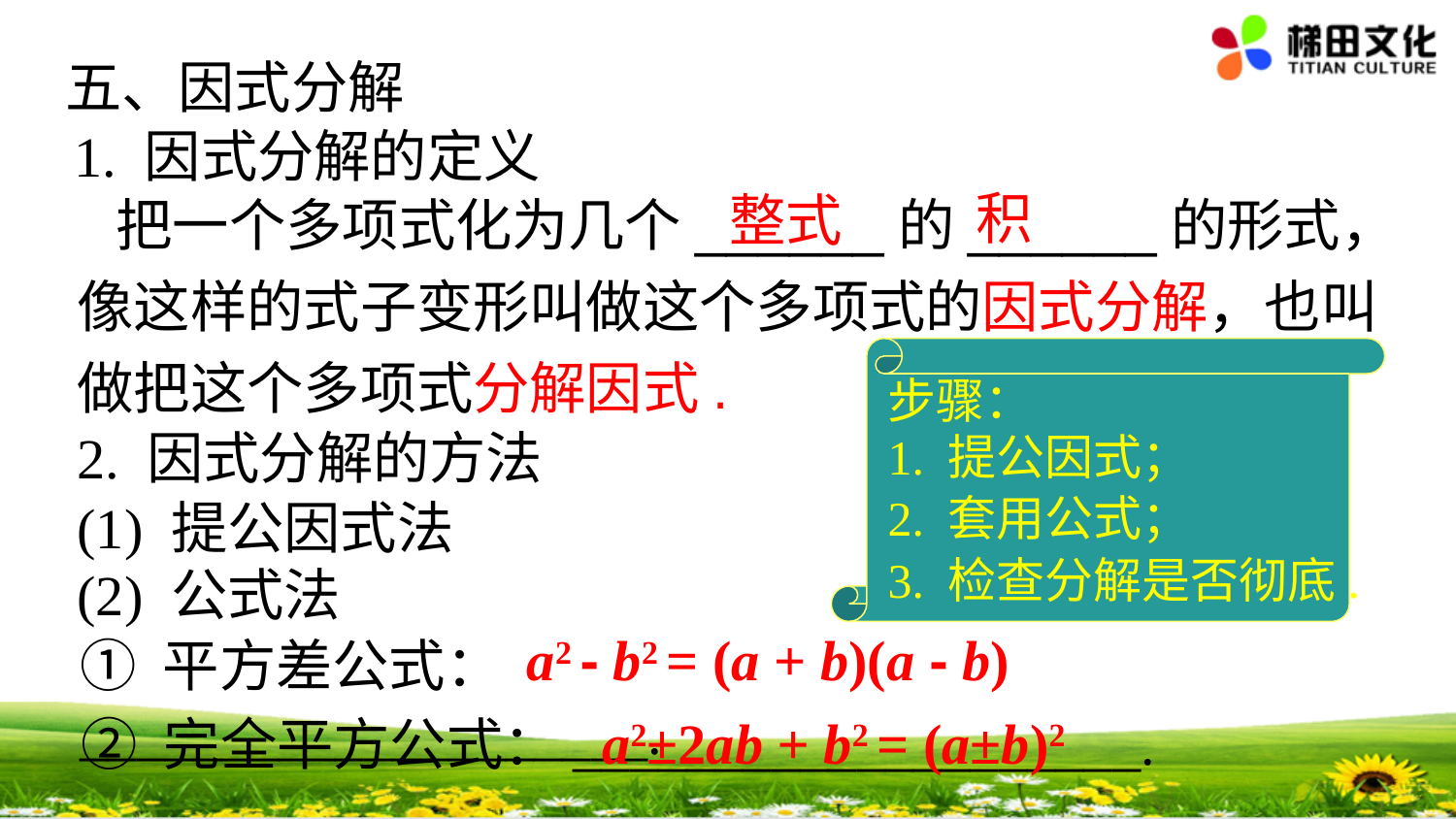

五、因式分解
1. 因式分解的定义
  把一个多项式化为几个______的______的形式，像这样的式子变形叫做这个多项式的因式分解，也叫做把这个多项式分解因式.
积
整式

步骤：
1. 提公因式；
2. 套用公式；
3. 检查分解是否彻底.
2. 因式分解的方法
(1) 提公因式法
(2) 公式法
a2 - b2 = (a + b)(a - b)
① 平方差公式：____________________.
a2±2ab + b2 = (a±b)2
② 完全平方公式：____________________.